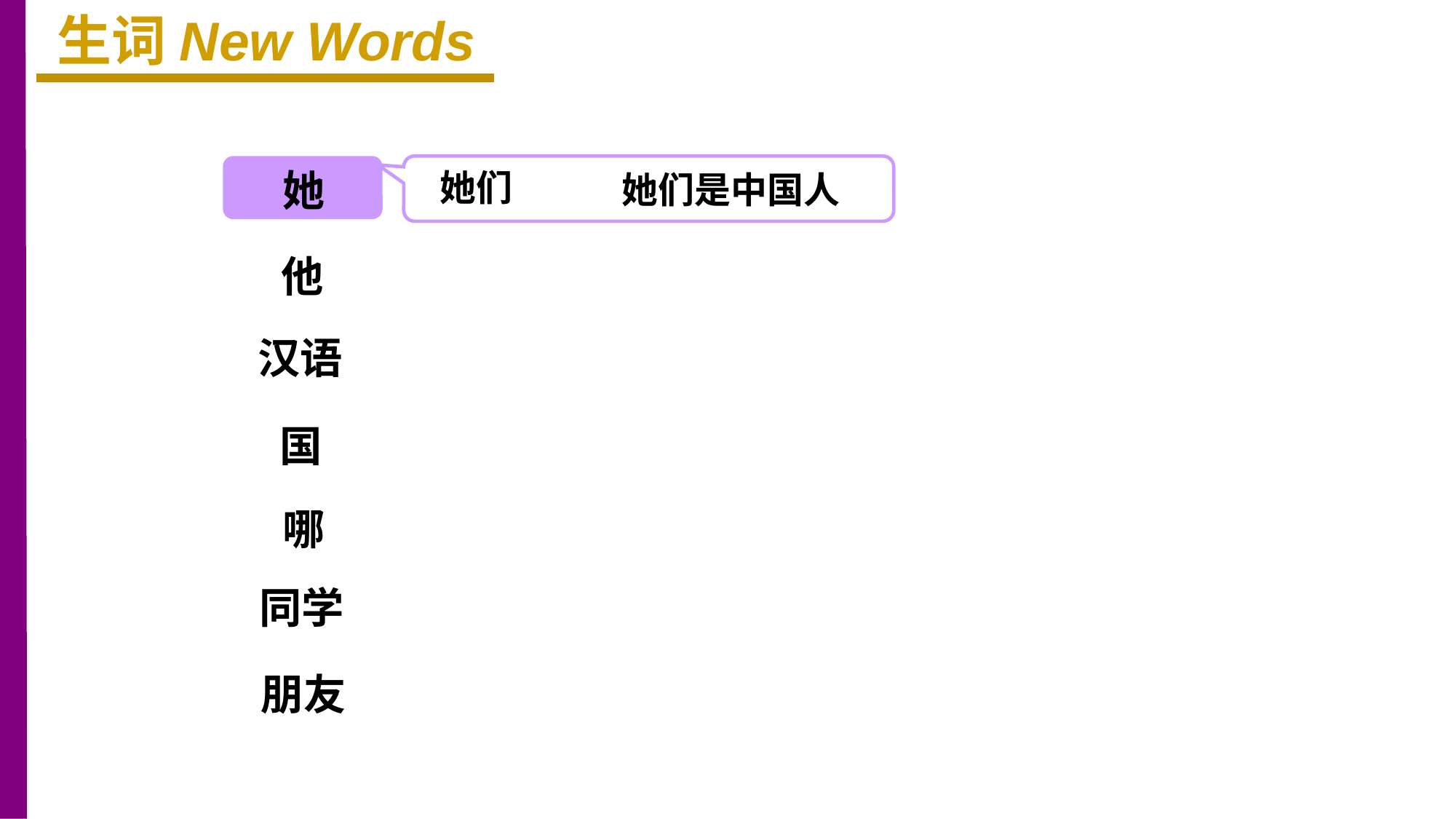

生词New Words

她

她们
她们是中国人
他
汉语
国
哪
同学
朋友